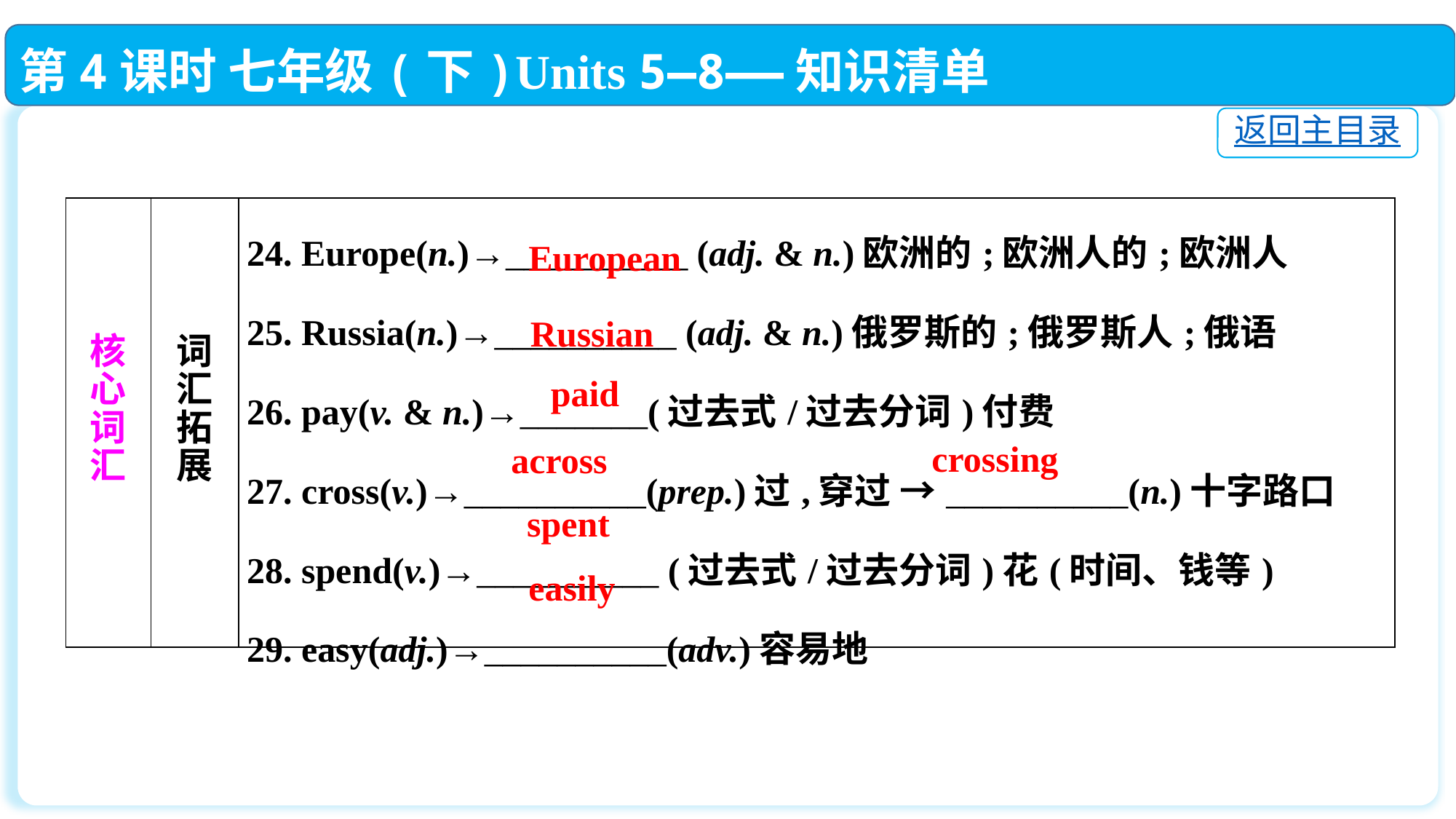

第4课时 七年级(下)Units 5—8——知识清单

返回主目录
| 核 心 词 汇 | 词 汇 拓 展 | 24. Europe(n.)→\_\_\_\_\_\_\_\_\_\_ (adj. & n.)欧洲的;欧洲人的;欧洲人 25. Russia(n.)→\_\_\_\_\_\_\_\_\_\_ (adj. & n.)俄罗斯的;俄罗斯人;俄语 26. pay(v. & n.)→\_\_\_\_\_\_\_(过去式/过去分词)付费 27. cross(v.)→\_\_\_\_\_\_\_\_\_\_(prep.)过,穿过 →\_\_\_\_\_\_\_\_\_\_(n.)十字路口 28. spend(v.)→\_\_\_\_\_\_\_\_\_\_ (过去式/过去分词)花(时间、钱等) 29. easy(adj.)→\_\_\_\_\_\_\_\_\_\_(adv.)容易地 |
| --- | --- | --- |
European
Russian
paid
crossing
across
spent
easily